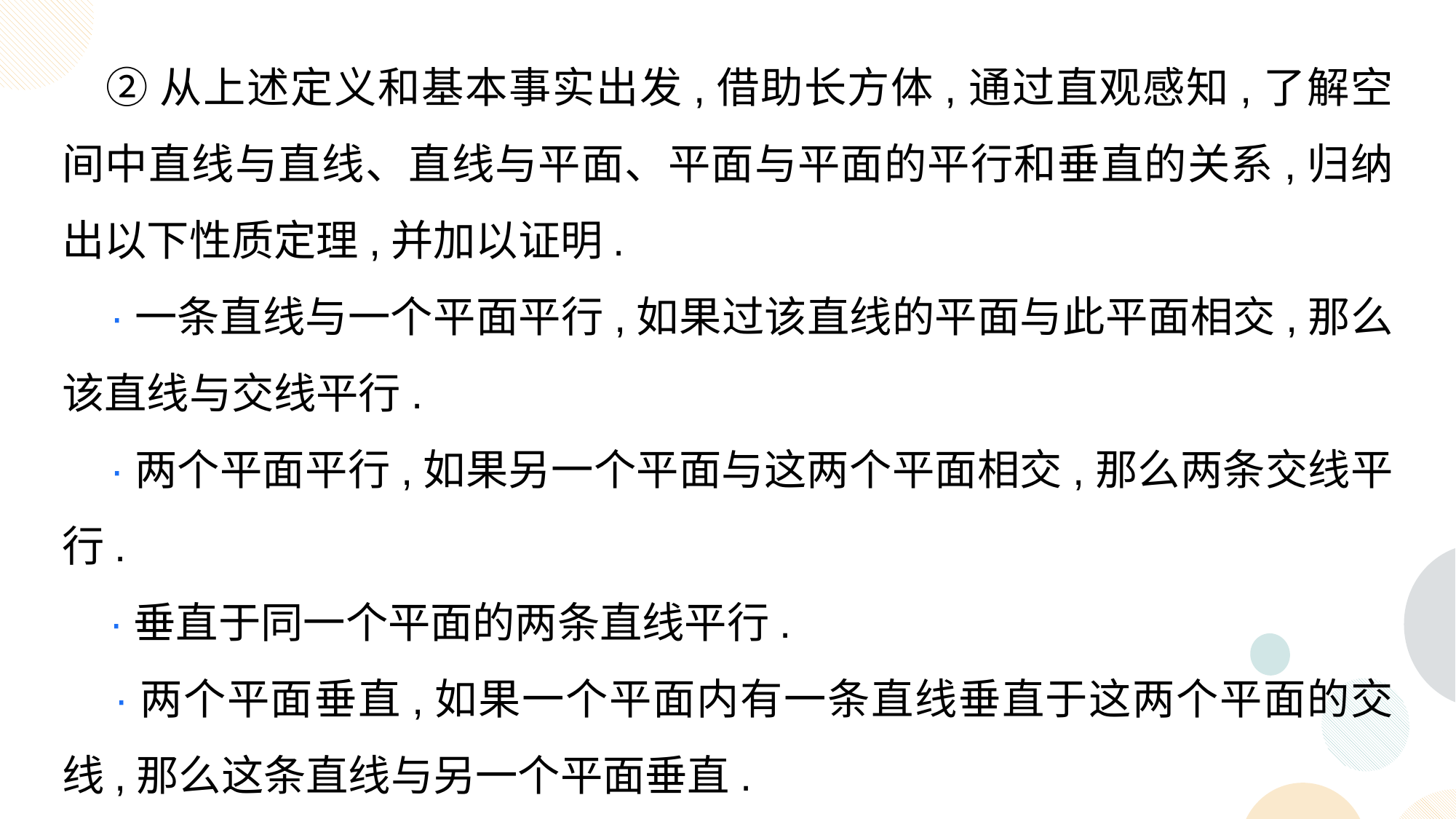

②从上述定义和基本事实出发,借助长方体,通过直观感知,了解空间中直线与直线、直线与平面、平面与平面的平行和垂直的关系,归纳出以下性质定理,并加以证明.
    ·一条直线与一个平面平行,如果过该直线的平面与此平面相交,那么该直线与交线平行.
    ·两个平面平行,如果另一个平面与这两个平面相交,那么两条交线平行.
    ·垂直于同一个平面的两条直线平行.
    ·两个平面垂直,如果一个平面内有一条直线垂直于这两个平面的交线,那么这条直线与另一个平面垂直.